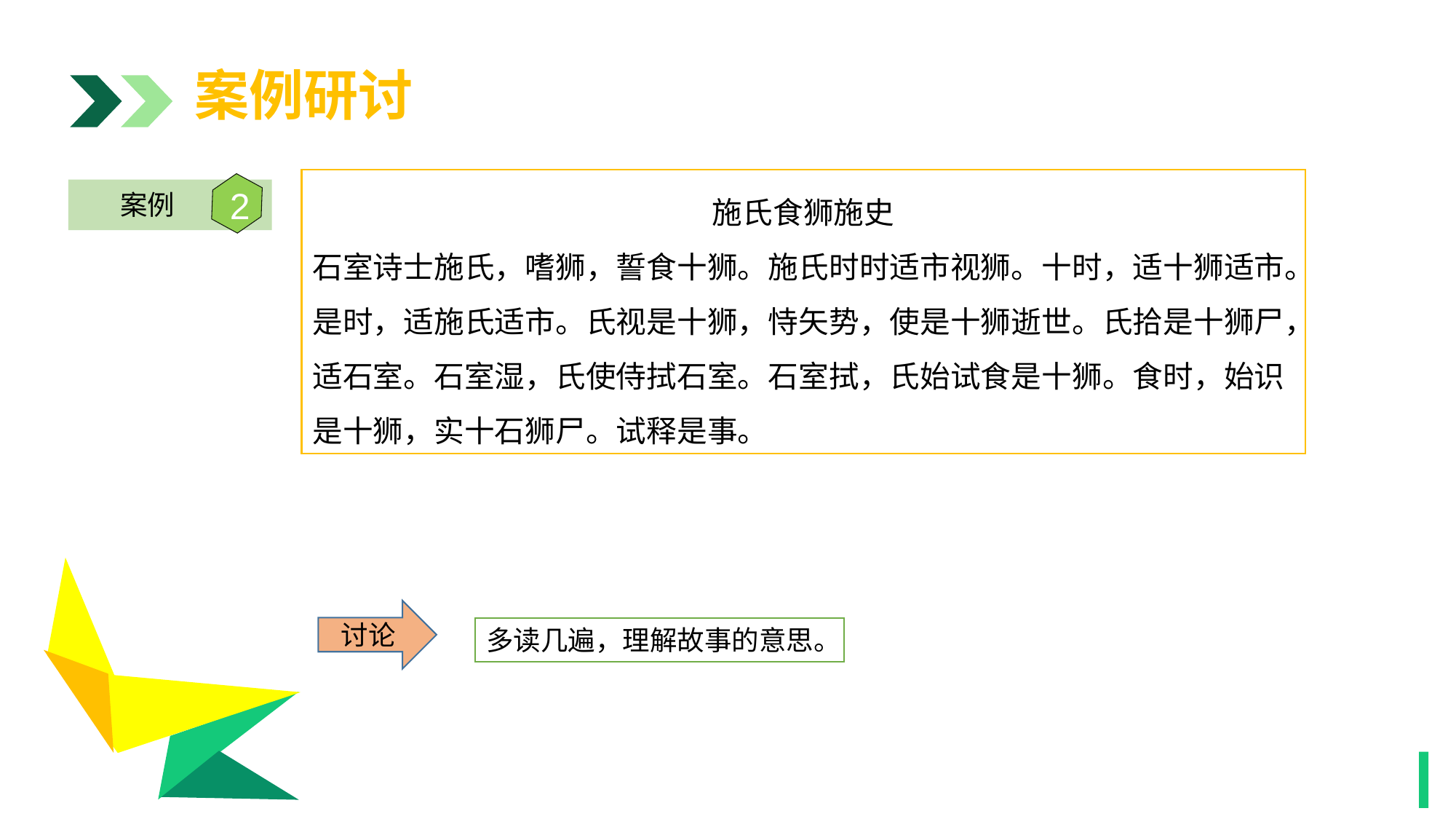

案例研讨

施氏食狮施史
石室诗士施氏，嗜狮，誓食十狮。施氏时时适市视狮。十时，适十狮适市。是时，适施氏适市。氏视是十狮，恃矢势，使是十狮逝世。氏拾是十狮尸，适石室。石室湿，氏使侍拭石室。石室拭，氏始试食是十狮。食时，始识是十狮，实十石狮尸。试释是事。
2

案例
1

讨论
多读几遍，理解故事的意思。
1
4